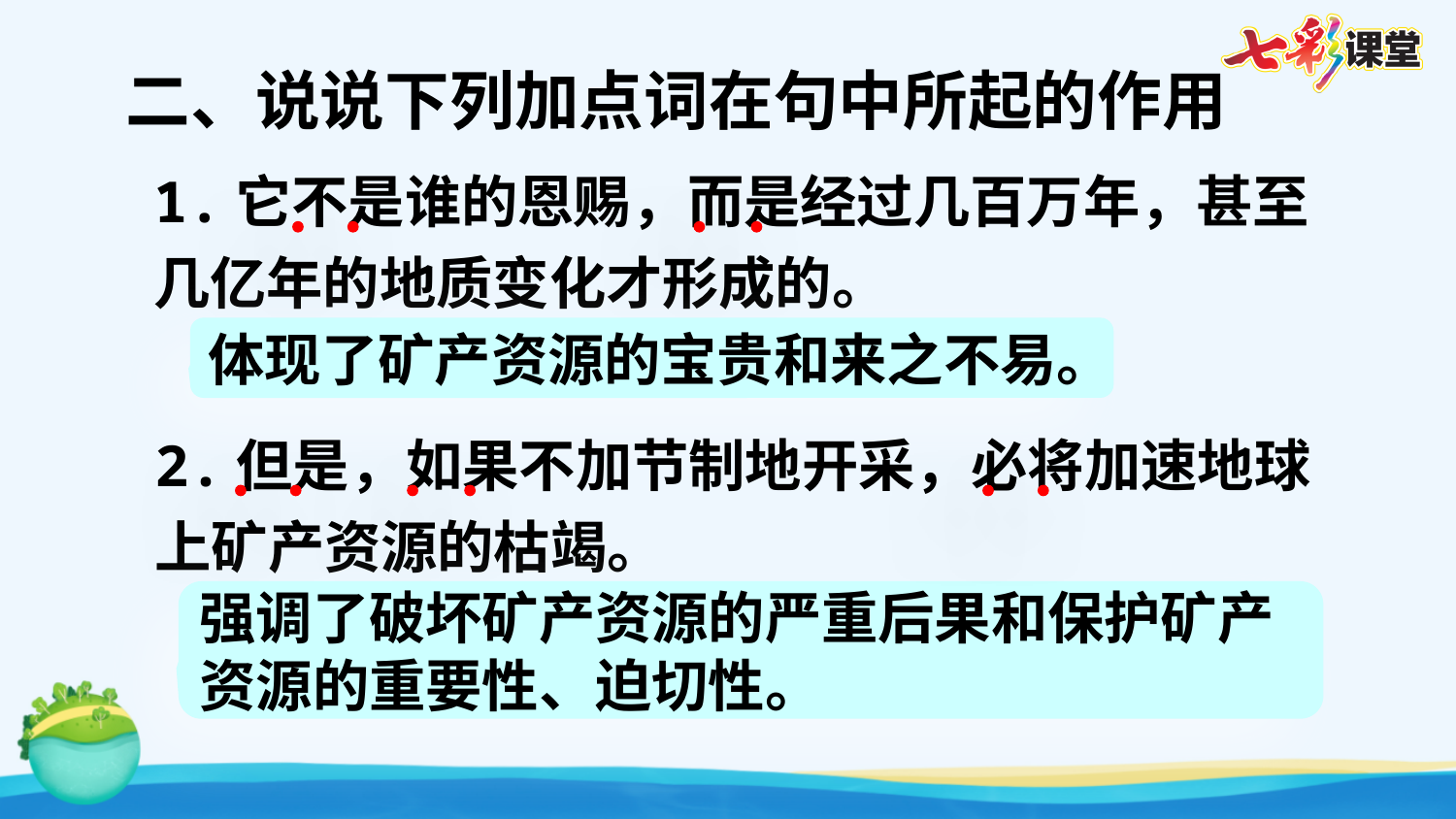

二、说说下列加点词在句中所起的作用
1.它不是谁的恩赐，而是经过几百万年，甚至几亿年的地质变化才形成的。

体现了矿产资源的宝贵和来之不易。
2.但是，如果不加节制地开采，必将加速地球上矿产资源的枯竭。

强调了破坏矿产资源的严重后果和保护矿产资源的重要性、迫切性。